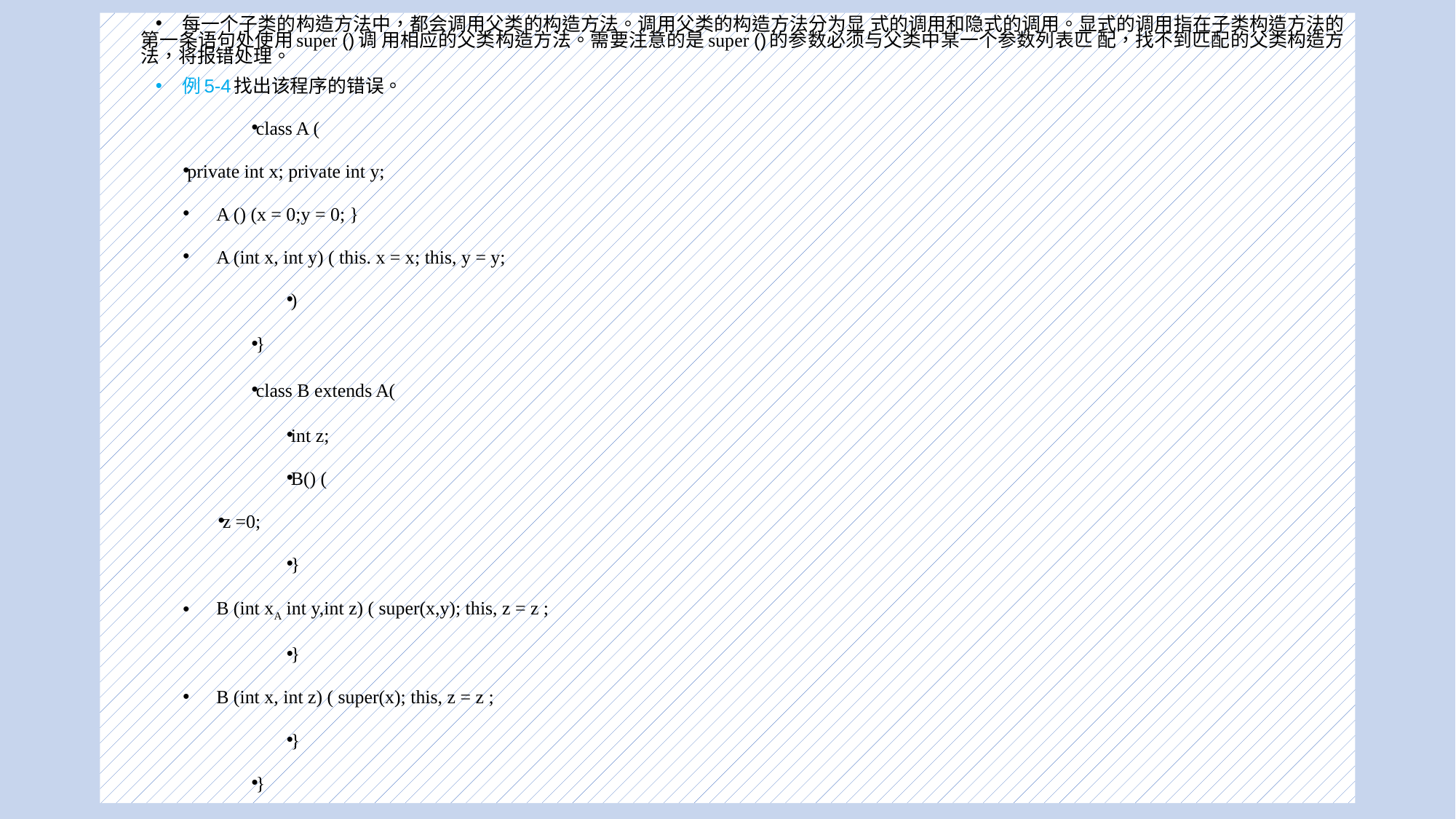

每一个子类的构造方法中，都会调用父类的构造方法。调用父类的构造方法分为显 式的调用和隐式的调用。显式的调用指在子类构造方法的第一条语句处使用super ()调 用相应的父类构造方法。需要注意的是super ()的参数必须与父类中某一个参数列表匹 配，找不到匹配的父类构造方法，将报错处理。
例5-4找出该程序的错误。
class A (
private int x; private int y;
A () (x = 0;y = 0; }
A (int x, int y) ( this. x = x; this, y = y;
)
}
class B extends A(
int z;
B() (
z =0;
}
B (int xA int y,int z) ( super(x,y); this, z = z ;
}
B (int x, int z) ( super(x); this, z = z ;
}
}

#